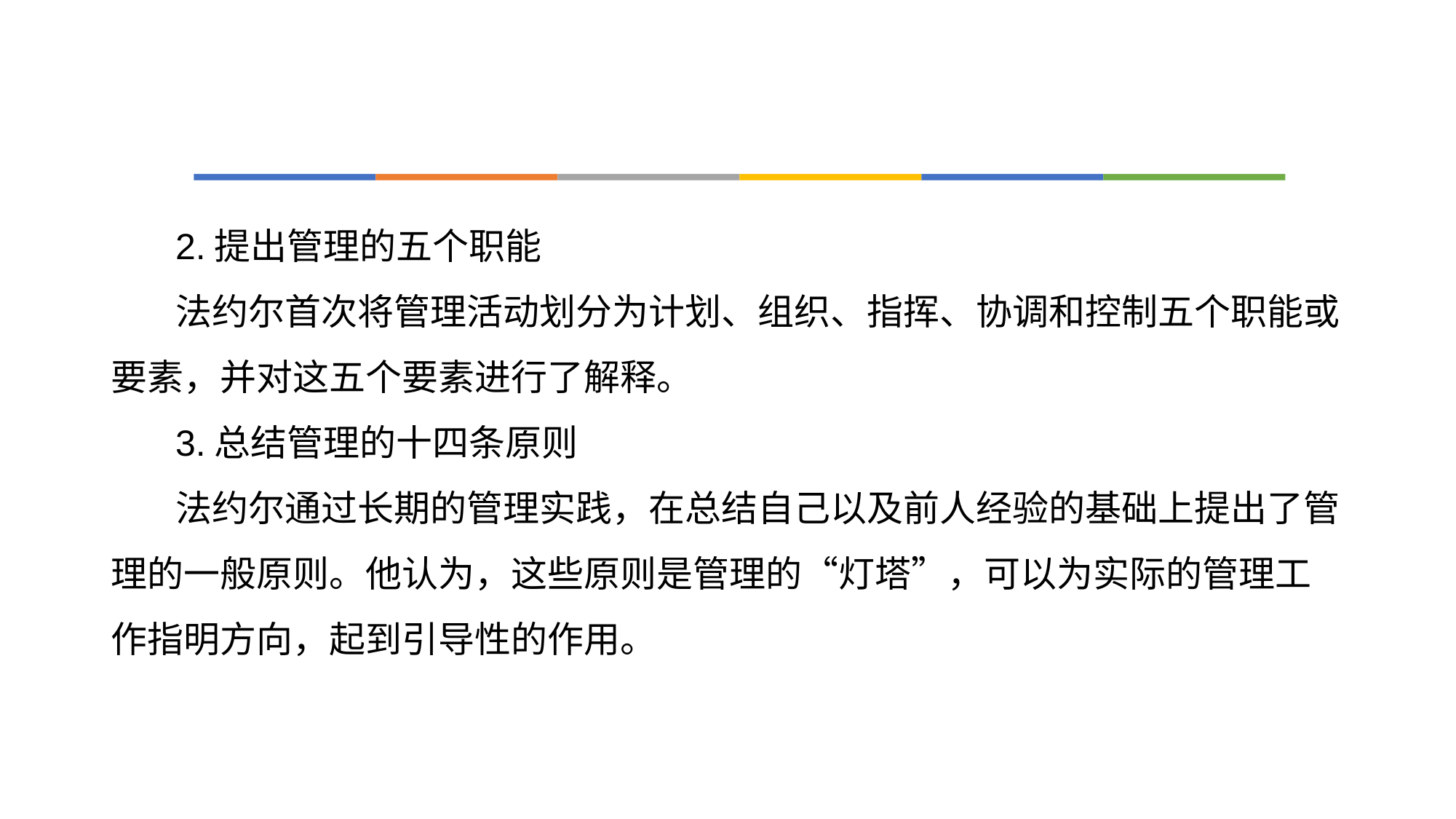

#
2.提出管理的五个职能
法约尔首次将管理活动划分为计划、组织、指挥、协调和控制五个职能或要素，并对这五个要素进行了解释。
3.总结管理的十四条原则
法约尔通过长期的管理实践，在总结自己以及前人经验的基础上提出了管理的一般原则。他认为，这些原则是管理的“灯塔”，可以为实际的管理工作指明方向，起到引导性的作用。